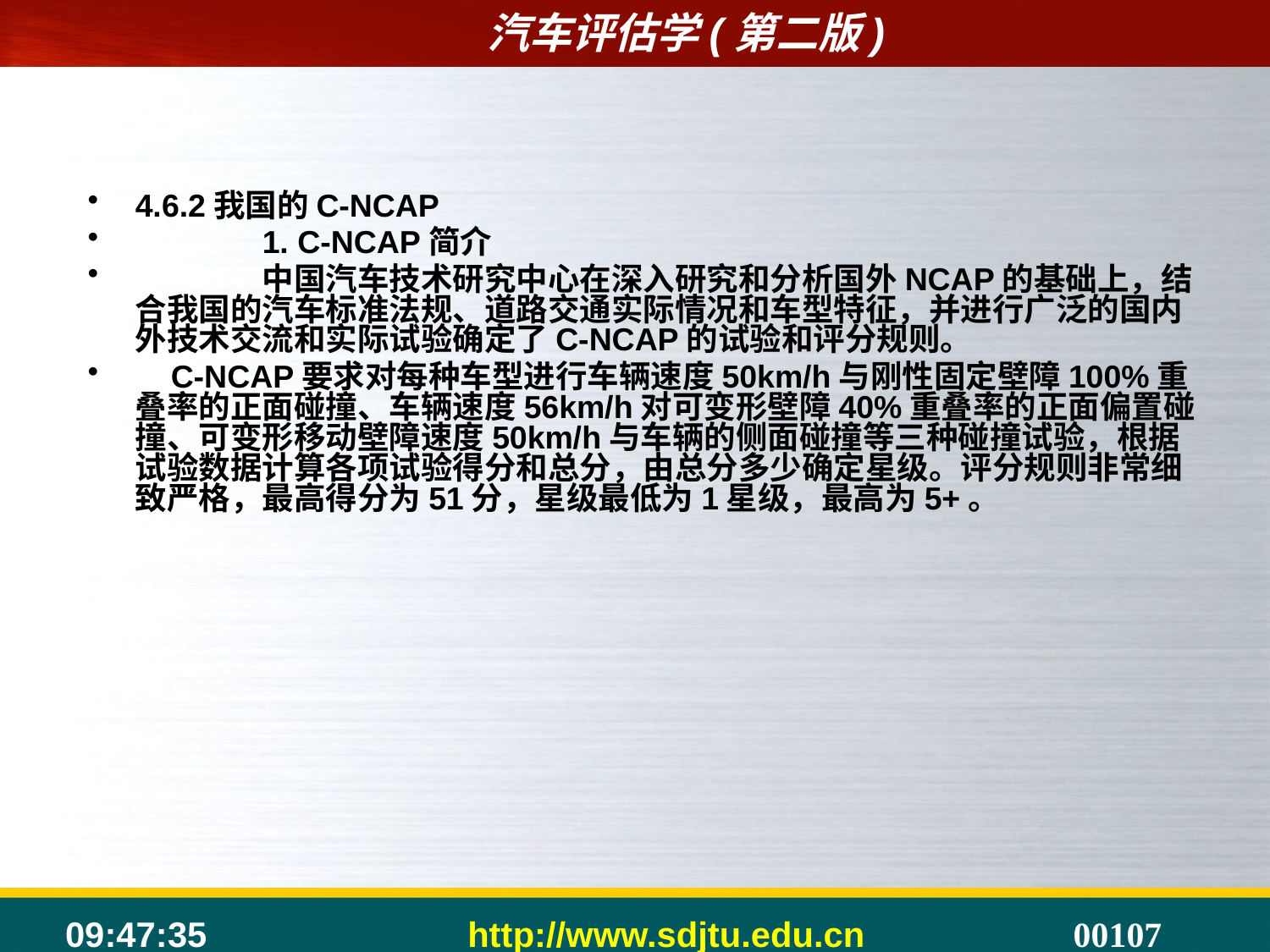

#
4.6.2我国的C-NCAP
	1. C-NCAP简介
	中国汽车技术研究中心在深入研究和分析国外NCAP的基础上，结合我国的汽车标准法规、道路交通实际情况和车型特征，并进行广泛的国内外技术交流和实际试验确定了C-NCAP的试验和评分规则。
    C-NCAP要求对每种车型进行车辆速度50km/h与刚性固定壁障100%重叠率的正面碰撞、车辆速度56km/h对可变形壁障40%重叠率的正面偏置碰撞、可变形移动壁障速度50km/h与车辆的侧面碰撞等三种碰撞试验，根据试验数据计算各项试验得分和总分，由总分多少确定星级。评分规则非常细致严格，最高得分为51分，星级最低为1星级，最高为5+。